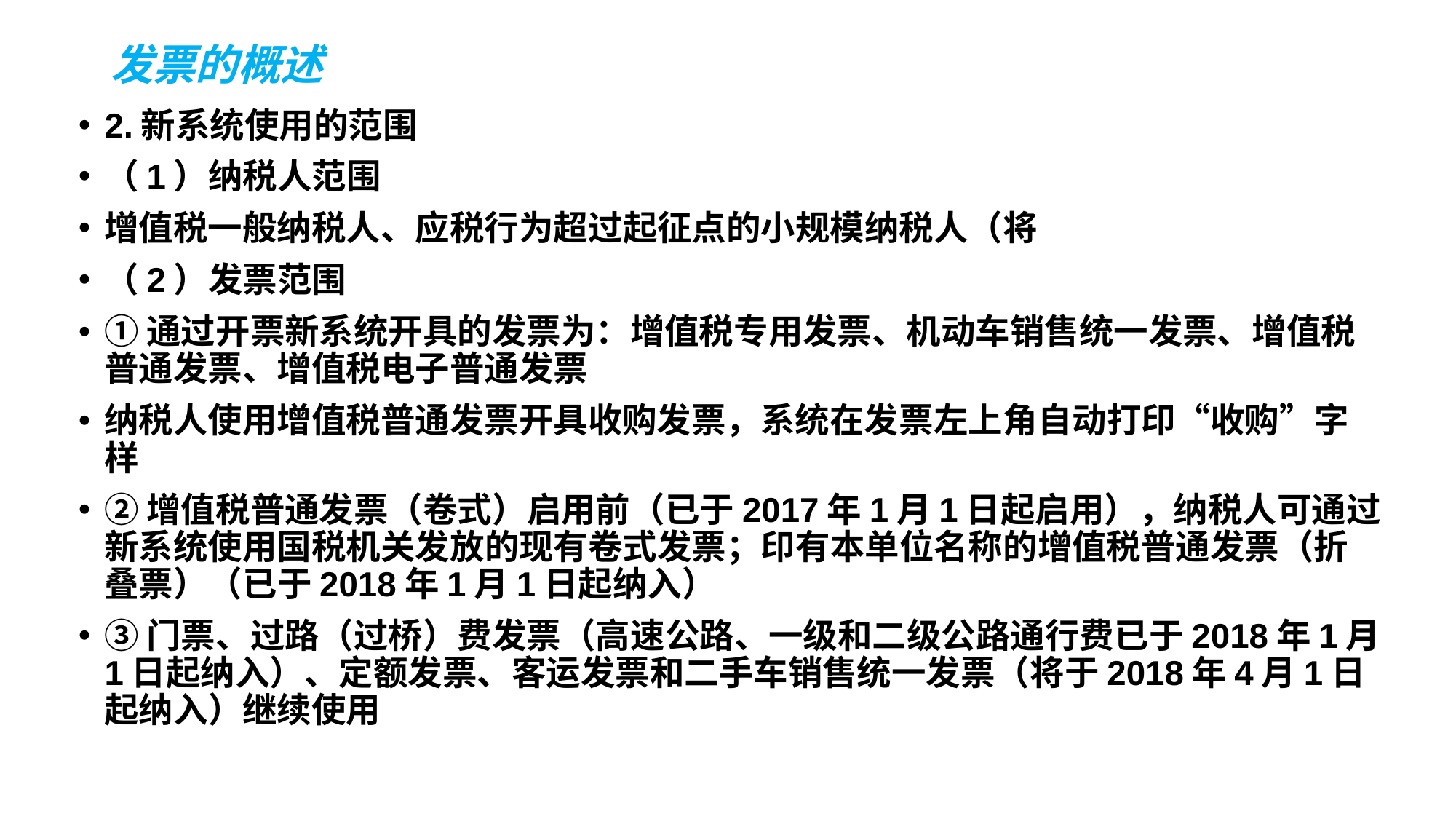

# 发票的概述
2.新系统使用的范围
（1）纳税人范围
增值税一般纳税人、应税行为超过起征点的小规模纳税人（将
（2）发票范围
①通过开票新系统开具的发票为：增值税专用发票、机动车销售统一发票、增值税普通发票、增值税电子普通发票
纳税人使用增值税普通发票开具收购发票，系统在发票左上角自动打印“收购”字样
②增值税普通发票（卷式）启用前（已于2017年1月1日起启用），纳税人可通过新系统使用国税机关发放的现有卷式发票；印有本单位名称的增值税普通发票（折叠票）（已于2018年1月1日起纳入）
③门票、过路（过桥）费发票（高速公路、一级和二级公路通行费已于2018年1月1日起纳入）、定额发票、客运发票和二手车销售统一发票（将于2018年4月1日起纳入）继续使用